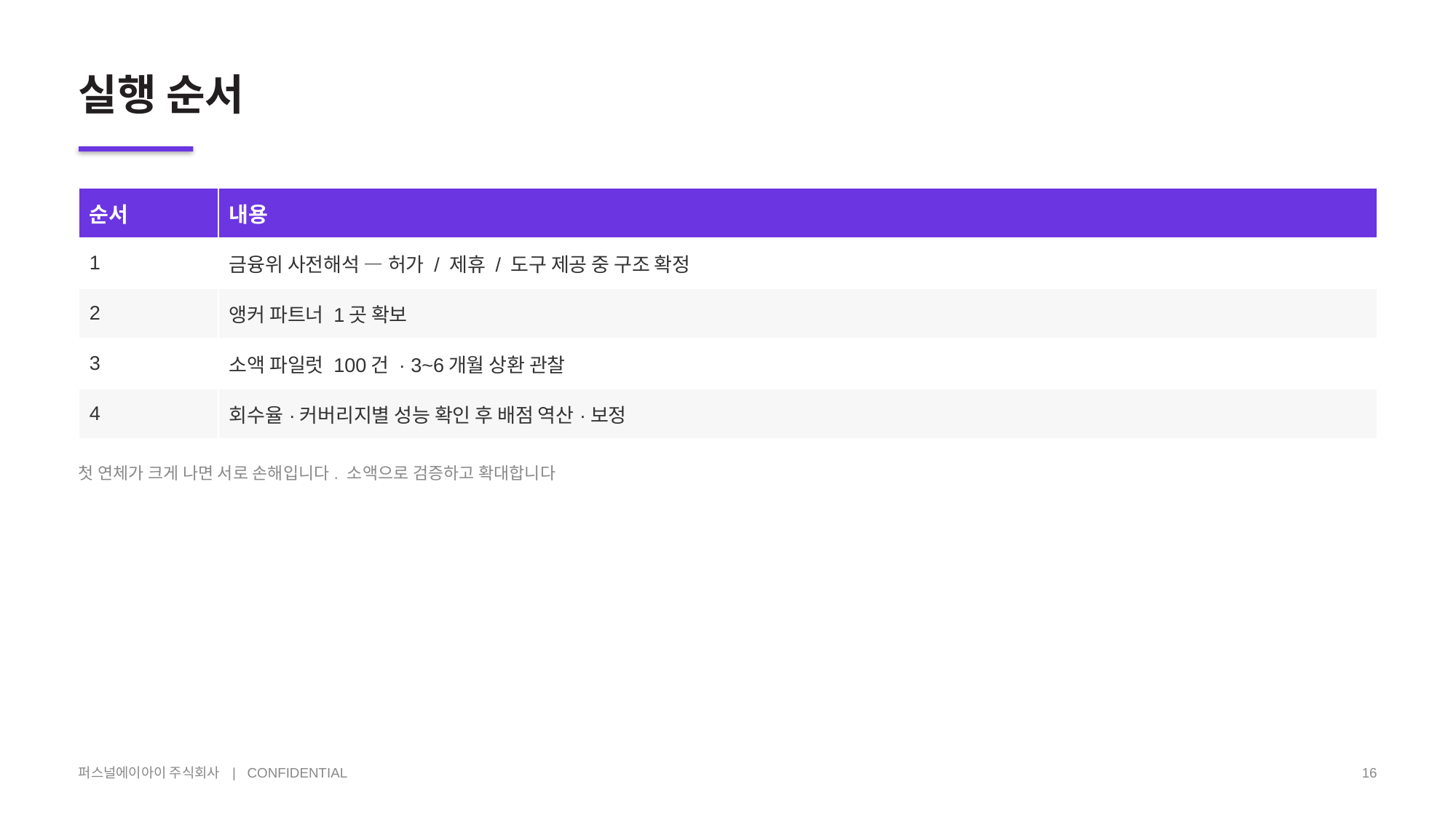

실행 순서

| 순서 | 내용 |
| --- | --- |
| 1 | 금융위 사전해석 — 허가 / 제휴 / 도구 제공 중 구조 확정 |
| 2 | 앵커 파트너 1곳 확보 |
| 3 | 소액 파일럿 100건 · 3~6개월 상환 관찰 |
| 4 | 회수율·커버리지별 성능 확인 후 배점 역산·보정 |
첫 연체가 크게 나면 서로 손해입니다. 소액으로 검증하고 확대합니다
퍼스널에이아이 주식회사   |   CONFIDENTIAL
16